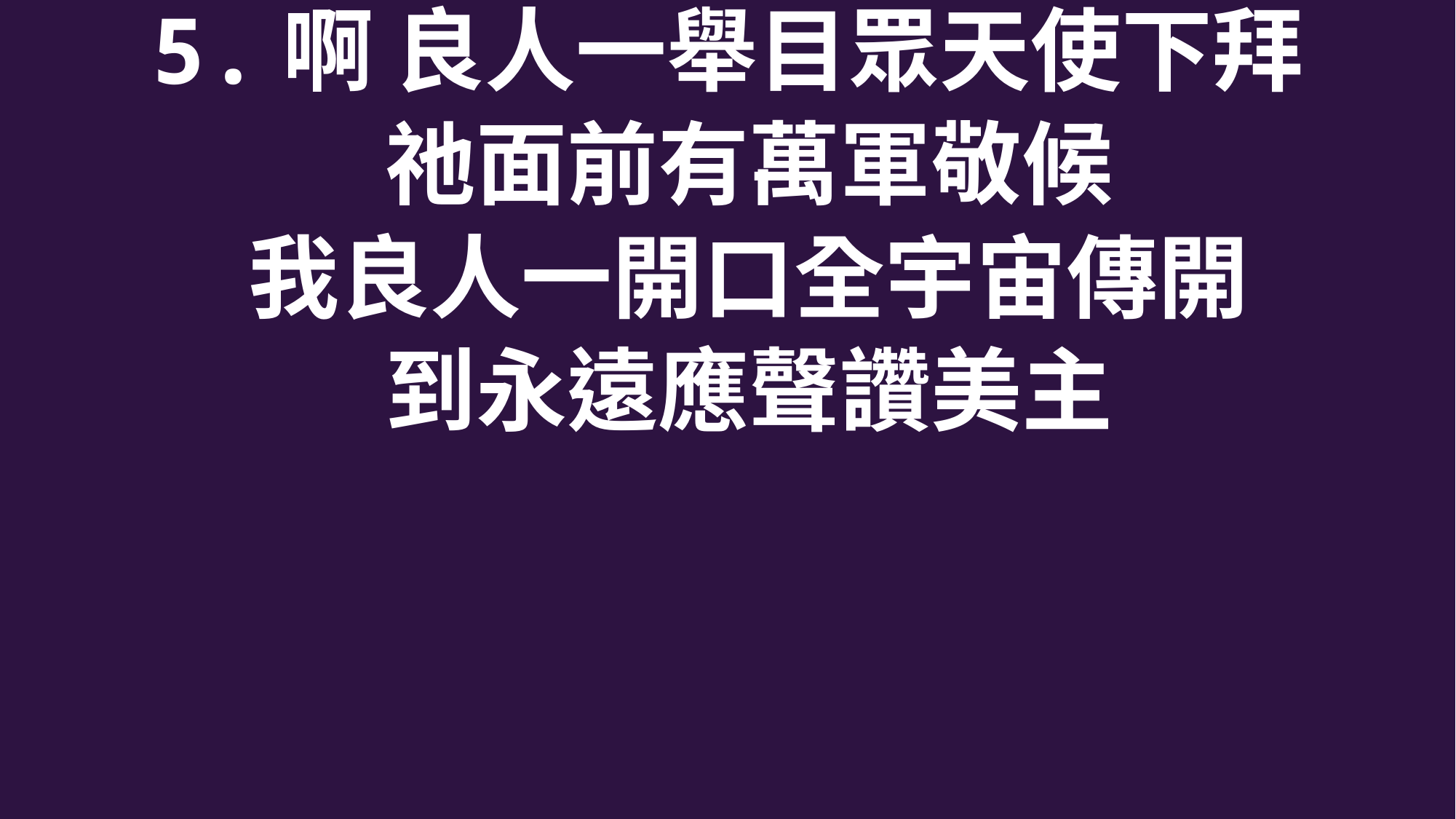

5.啊 良人一舉目眾天使下拜
 祂面前有萬軍敬候
 我良人一開口全宇宙傳開
 到永遠應聲讚美主